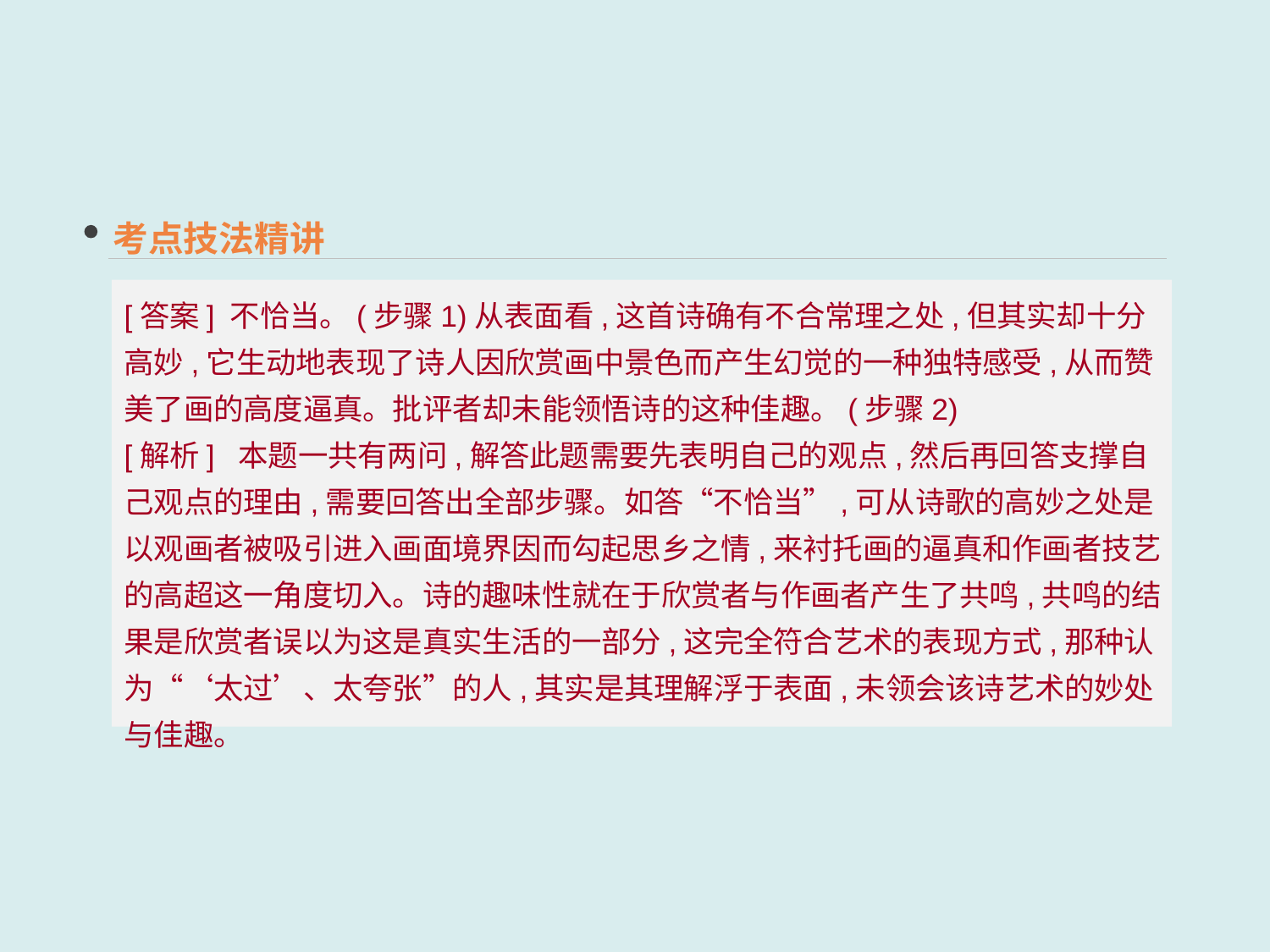

考点技法精讲

[答案] 不恰当。(步骤1)从表面看,这首诗确有不合常理之处,但其实却十分高妙,它生动地表现了诗人因欣赏画中景色而产生幻觉的一种独特感受,从而赞美了画的高度逼真。批评者却未能领悟诗的这种佳趣。(步骤2)
[解析]  本题一共有两问,解答此题需要先表明自己的观点,然后再回答支撑自己观点的理由,需要回答出全部步骤。如答“不恰当”,可从诗歌的高妙之处是以观画者被吸引进入画面境界因而勾起思乡之情,来衬托画的逼真和作画者技艺的高超这一角度切入。诗的趣味性就在于欣赏者与作画者产生了共鸣,共鸣的结果是欣赏者误以为这是真实生活的一部分,这完全符合艺术的表现方式,那种认为“‘太过’、太夸张”的人,其实是其理解浮于表面,未领会该诗艺术的妙处与佳趣。